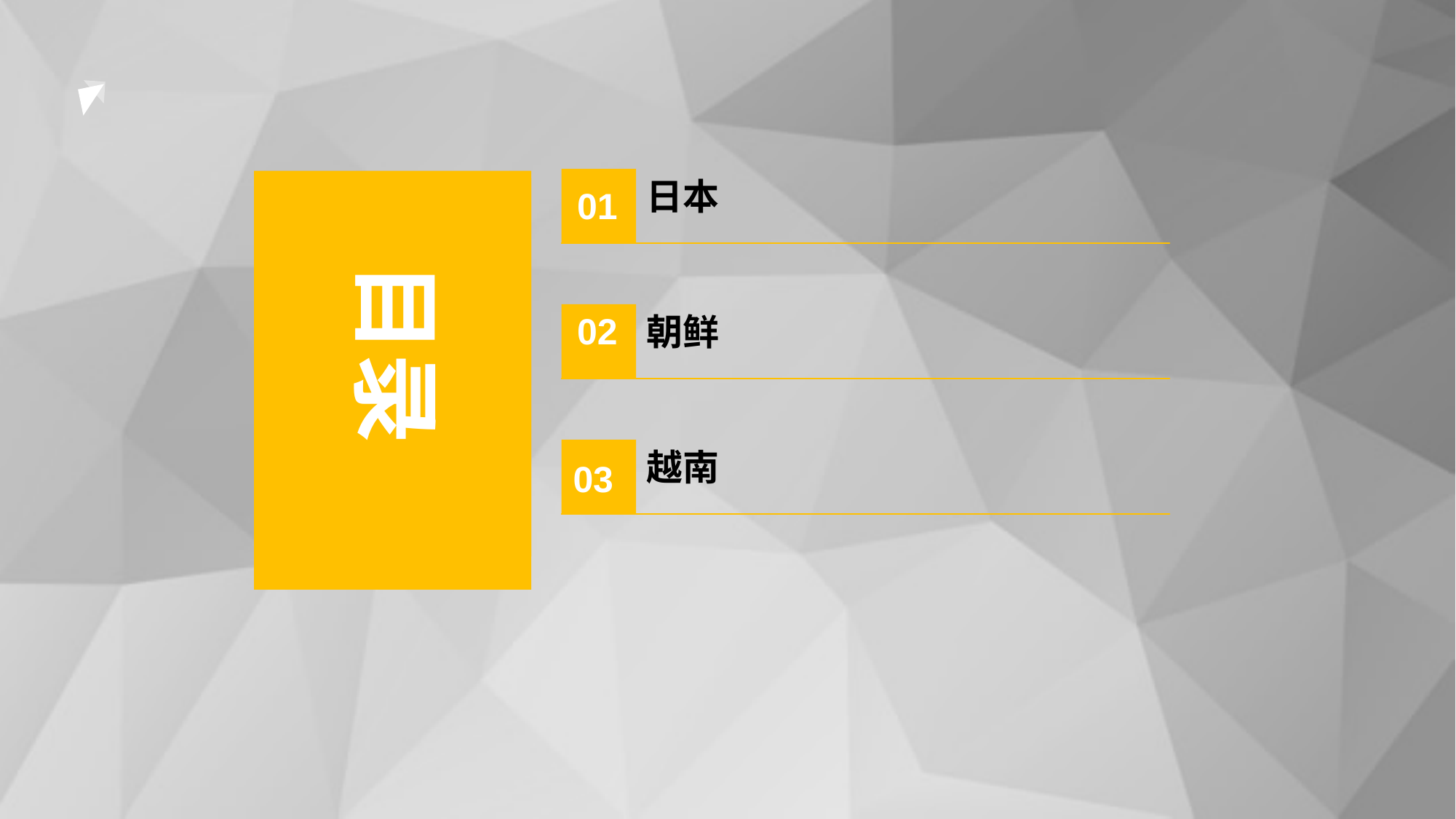

日本

01
目录
02
朝鲜

越南

03